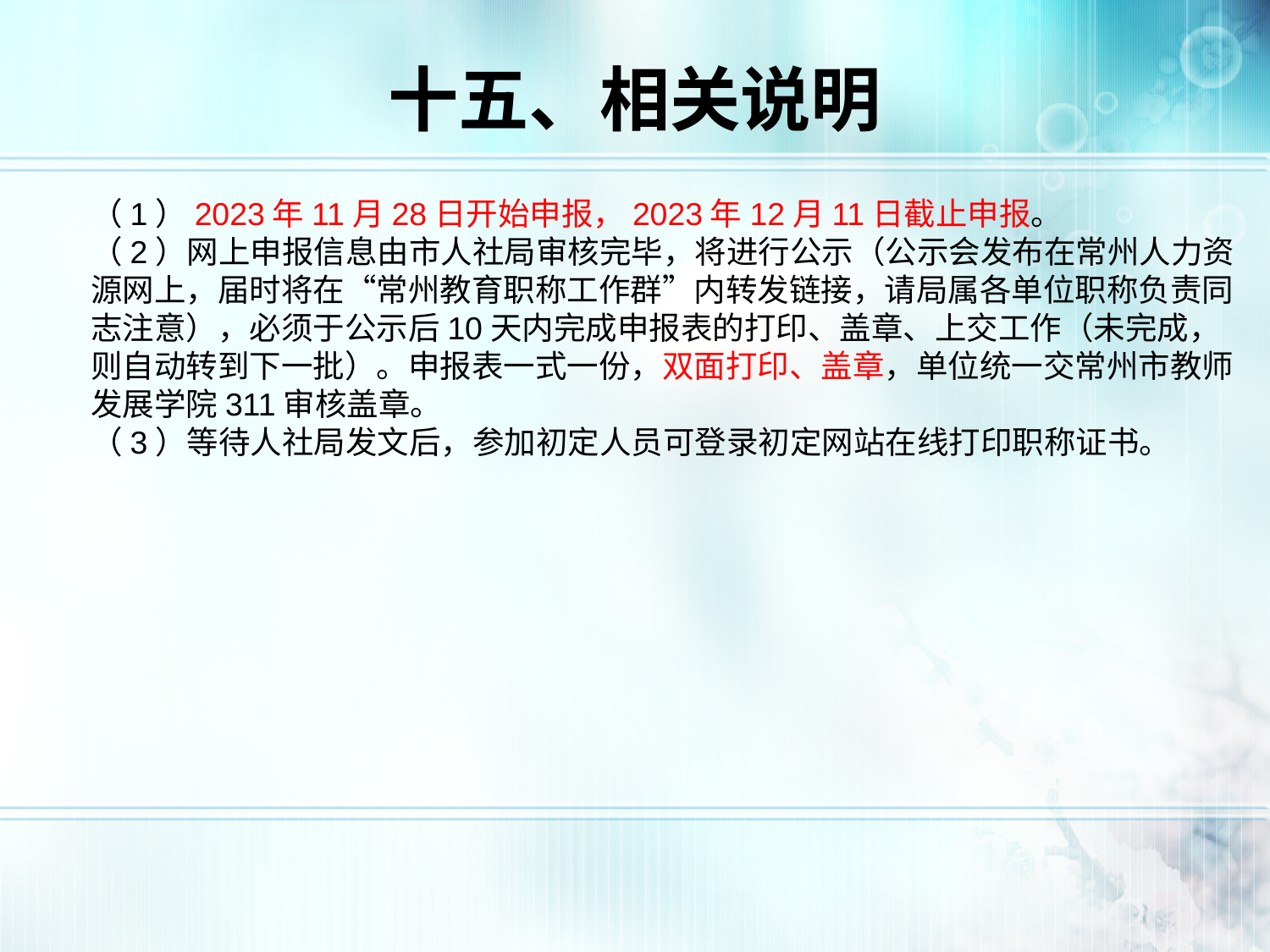

# 十五、相关说明
（1）2023年11月28日开始申报，2023年12月11日截止申报。
（2）网上申报信息由市人社局审核完毕，将进行公示（公示会发布在常州人力资源网上，届时将在“常州教育职称工作群”内转发链接，请局属各单位职称负责同志注意），必须于公示后10天内完成申报表的打印、盖章、上交工作（未完成，则自动转到下一批）。申报表一式一份，双面打印、盖章，单位统一交常州市教师发展学院311审核盖章。
（3）等待人社局发文后，参加初定人员可登录初定网站在线打印职称证书。